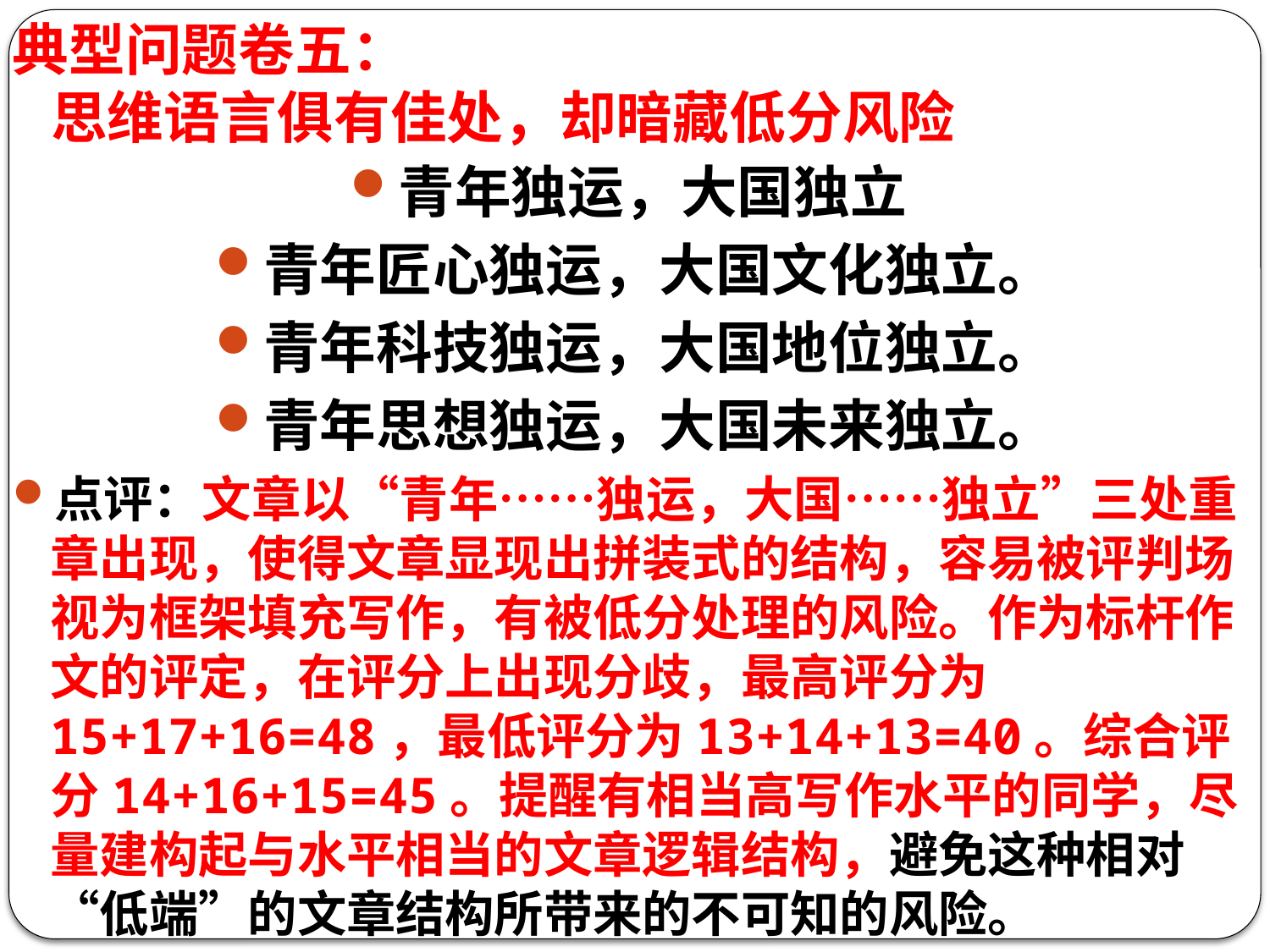

# 典型问题卷五： 思维语言俱有佳处，却暗藏低分风险
青年独运，大国独立
青年匠心独运，大国文化独立。
青年科技独运，大国地位独立。
青年思想独运，大国未来独立。
点评：文章以“青年……独运，大国……独立”三处重章出现，使得文章显现出拼装式的结构，容易被评判场视为框架填充写作，有被低分处理的风险。作为标杆作文的评定，在评分上出现分歧，最高评分为15+17+16=48，最低评分为13+14+13=40。综合评分14+16+15=45。提醒有相当高写作水平的同学，尽量建构起与水平相当的文章逻辑结构，避免这种相对“低端”的文章结构所带来的不可知的风险。